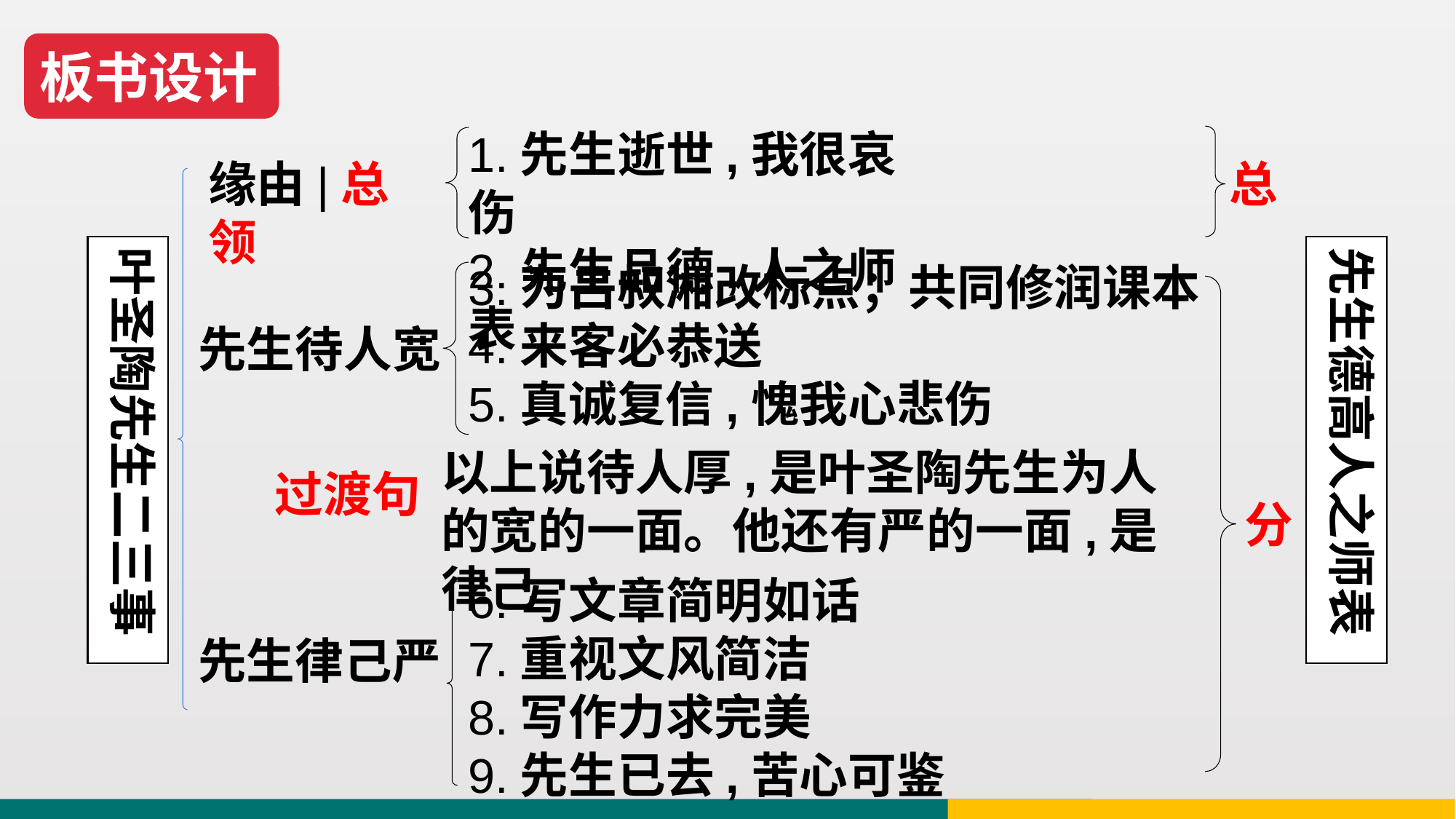

板书设计
1.先生逝世,我很哀伤
2.先生品德,人之师表

缘由|总领
总

叶圣陶先生二三事
先生德高人之师表
3.为吕叔湘改标点；共同修润课本4.来客必恭送
5.真诚复信,愧我心悲伤

先生待人宽
以上说待人厚,是叶圣陶先生为人的宽的一面。他还有严的一面,是律己
过渡句
分
6.写文章简明如话
7.重视文风简洁
8.写作力求完美
9.先生已去,苦心可鉴

先生律己严